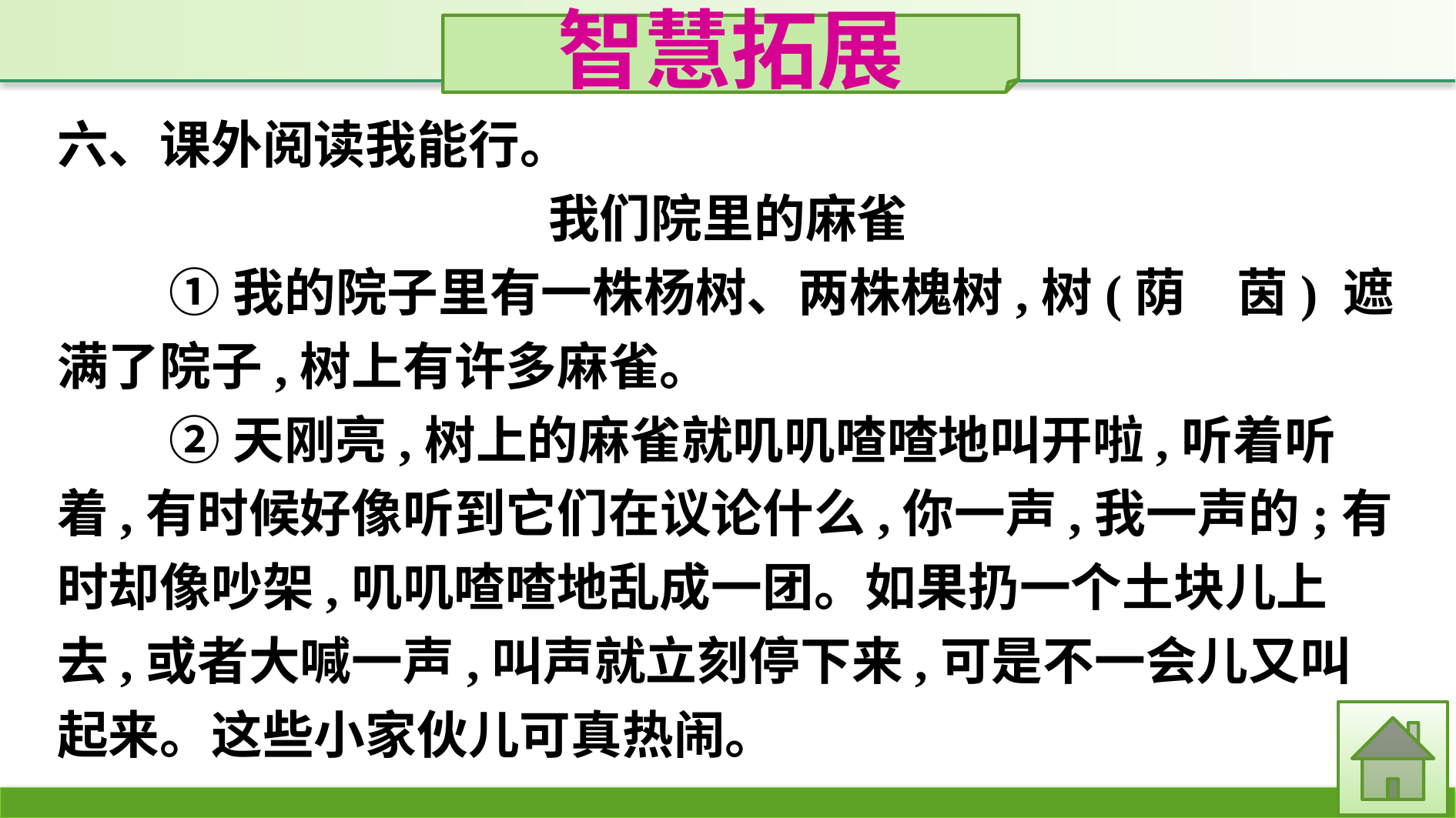

智慧拓展
六、课外阅读我能行。
我们院里的麻雀
①我的院子里有一株杨树、两株槐树,树(荫　茵) 遮满了院子,树上有许多麻雀。
②天刚亮,树上的麻雀就叽叽喳喳地叫开啦,听着听着,有时候好像听到它们在议论什么,你一声,我一声的;有时却像吵架,叽叽喳喳地乱成一团。如果扔一个土块儿上去,或者大喊一声,叫声就立刻停下来,可是不一会儿又叫起来。这些小家伙儿可真热闹。